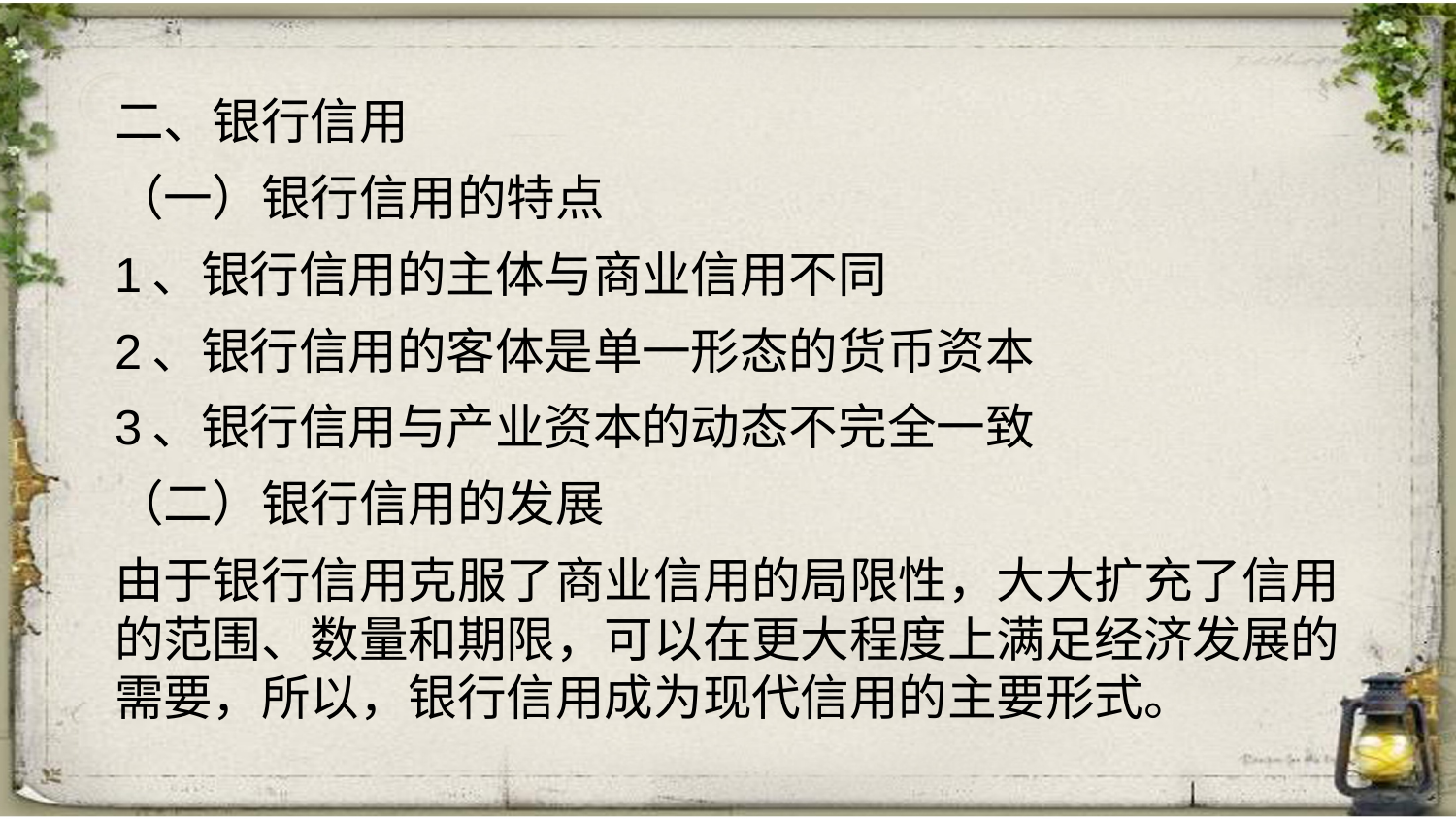

二、银行信用
（一）银行信用的特点
1、银行信用的主体与商业信用不同
2、银行信用的客体是单一形态的货币资本
3、银行信用与产业资本的动态不完全一致
（二）银行信用的发展
由于银行信用克服了商业信用的局限性，大大扩充了信用的范围、数量和期限，可以在更大程度上满足经济发展的需要，所以，银行信用成为现代信用的主要形式。